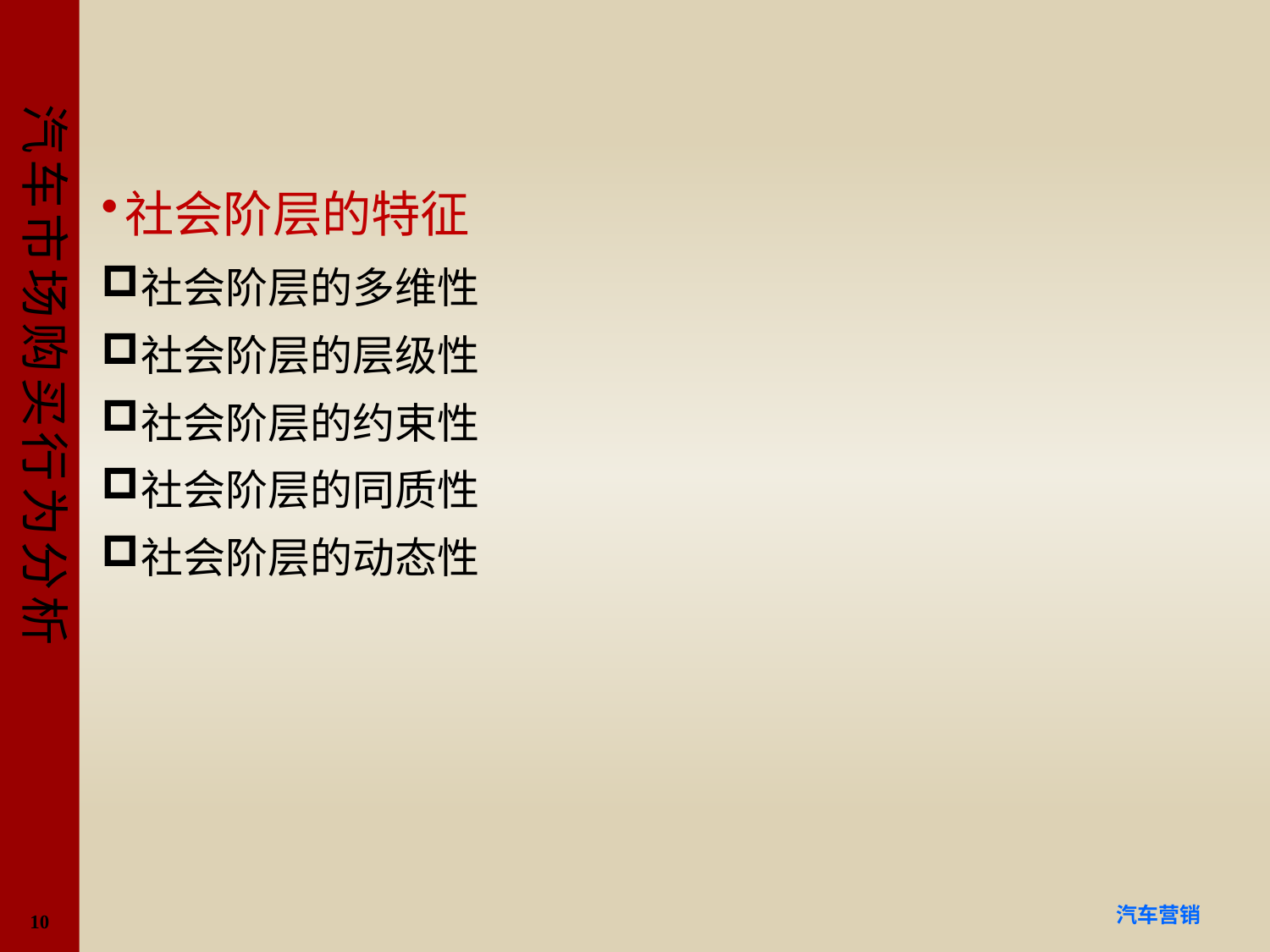

#
社会阶层的特征
社会阶层的多维性
社会阶层的层级性
社会阶层的约束性
社会阶层的同质性
社会阶层的动态性
10